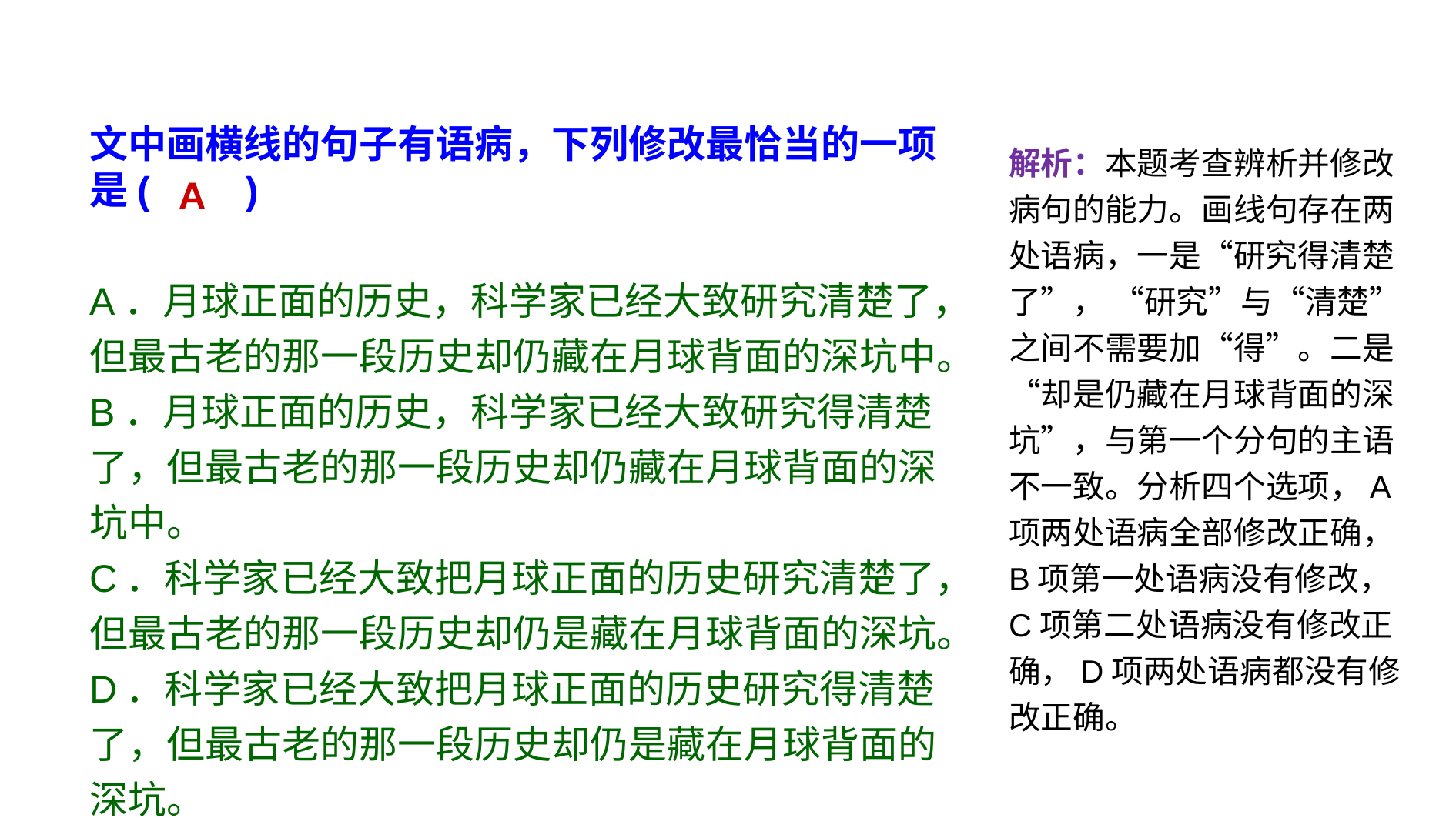

文中画横线的句子有语病，下列修改最恰当的一项是(　　)

A．月球正面的历史，科学家已经大致研究清楚了，但最古老的那一段历史却仍藏在月球背面的深坑中。
B．月球正面的历史，科学家已经大致研究得清楚了，但最古老的那一段历史却仍藏在月球背面的深坑中。
C．科学家已经大致把月球正面的历史研究清楚了，但最古老的那一段历史却仍是藏在月球背面的深坑。
D．科学家已经大致把月球正面的历史研究得清楚了，但最古老的那一段历史却仍是藏在月球背面的深坑。
解析：本题考查辨析并修改病句的能力。画线句存在两处语病，一是“研究得清楚了”， “研究”与“清楚”之间不需要加“得”。二是“却是仍藏在月球背面的深坑”，与第一个分句的主语不一致。分析四个选项，A项两处语病全部修改正确，B项第一处语病没有修改，C项第二处语病没有修改正确，D项两处语病都没有修改正确。
A